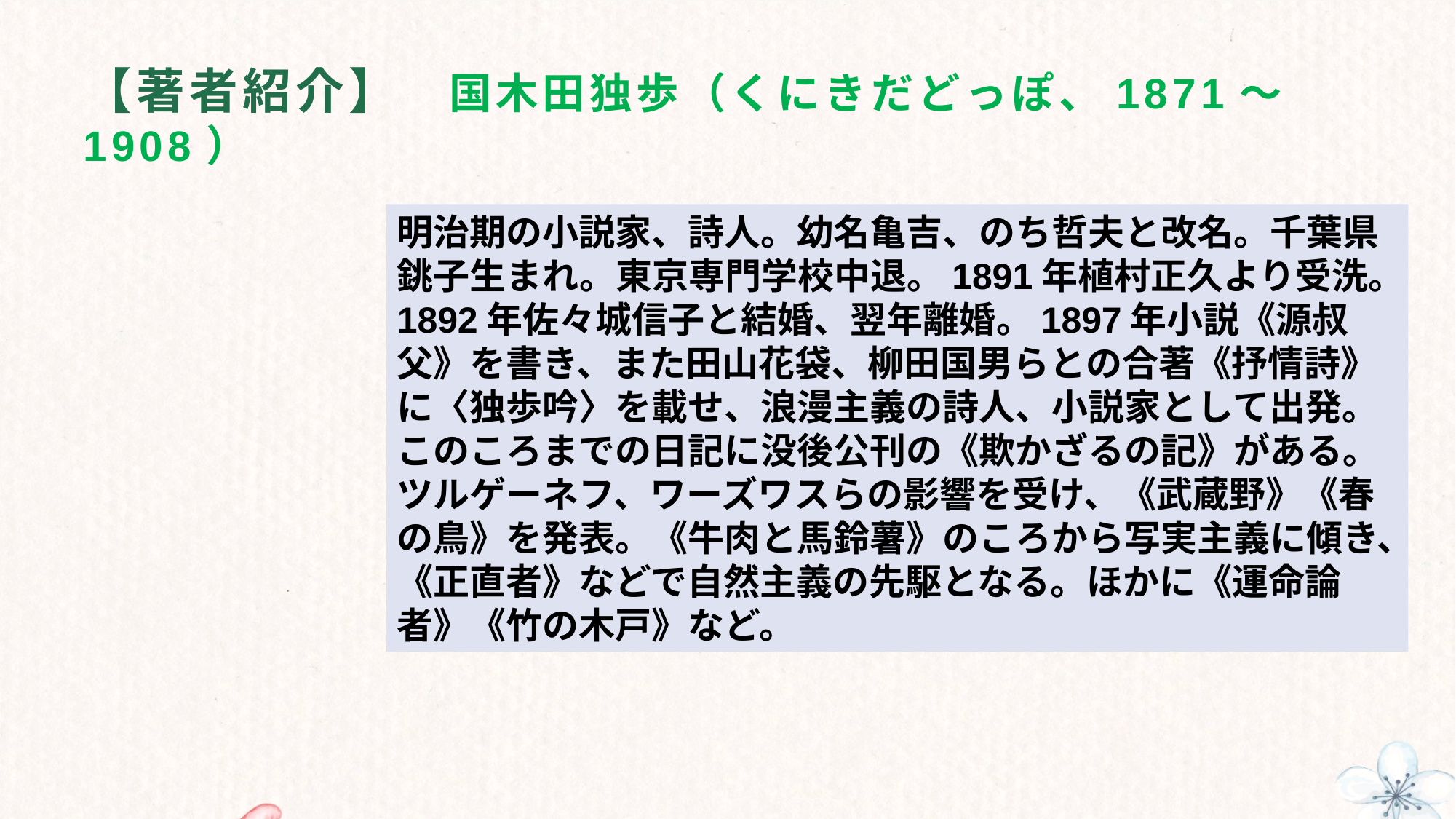

# 【著者紹介】   国木田独歩（くにきだどっぽ、1871～1908）
明治期の小説家、詩人。幼名亀吉、のち哲夫と改名。千葉県銚子生まれ。東京専門学校中退。1891年植村正久より受洗。1892年佐々城信子と結婚、翌年離婚。1897年小説《源叔父》を書き、また田山花袋、柳田国男らとの合著《抒情詩》に〈独歩吟〉を載せ、浪漫主義の詩人、小説家として出発。このころまでの日記に没後公刊の《欺かざるの記》がある。ツルゲーネフ、ワーズワスらの影響を受け、《武蔵野》《春の鳥》を発表。《牛肉と馬鈴薯》のころから写実主義に傾き、《正直者》などで自然主義の先駆となる。ほかに《運命論者》《竹の木戸》など。